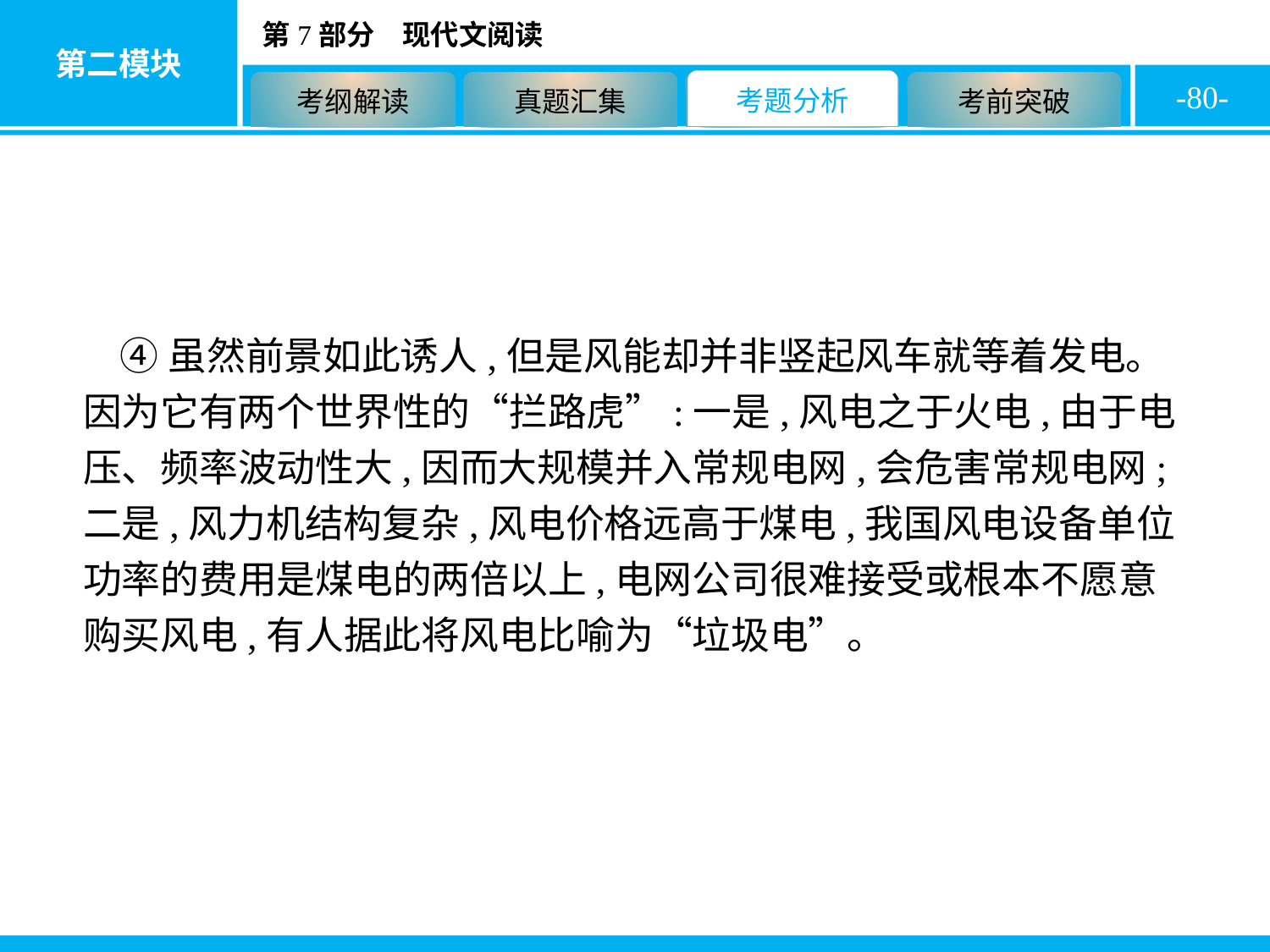

-80-
④虽然前景如此诱人,但是风能却并非竖起风车就等着发电。因为它有两个世界性的“拦路虎”:一是,风电之于火电,由于电压、频率波动性大,因而大规模并入常规电网,会危害常规电网;二是,风力机结构复杂,风电价格远高于煤电,我国风电设备单位功率的费用是煤电的两倍以上,电网公司很难接受或根本不愿意购买风电,有人据此将风电比喻为“垃圾电”。